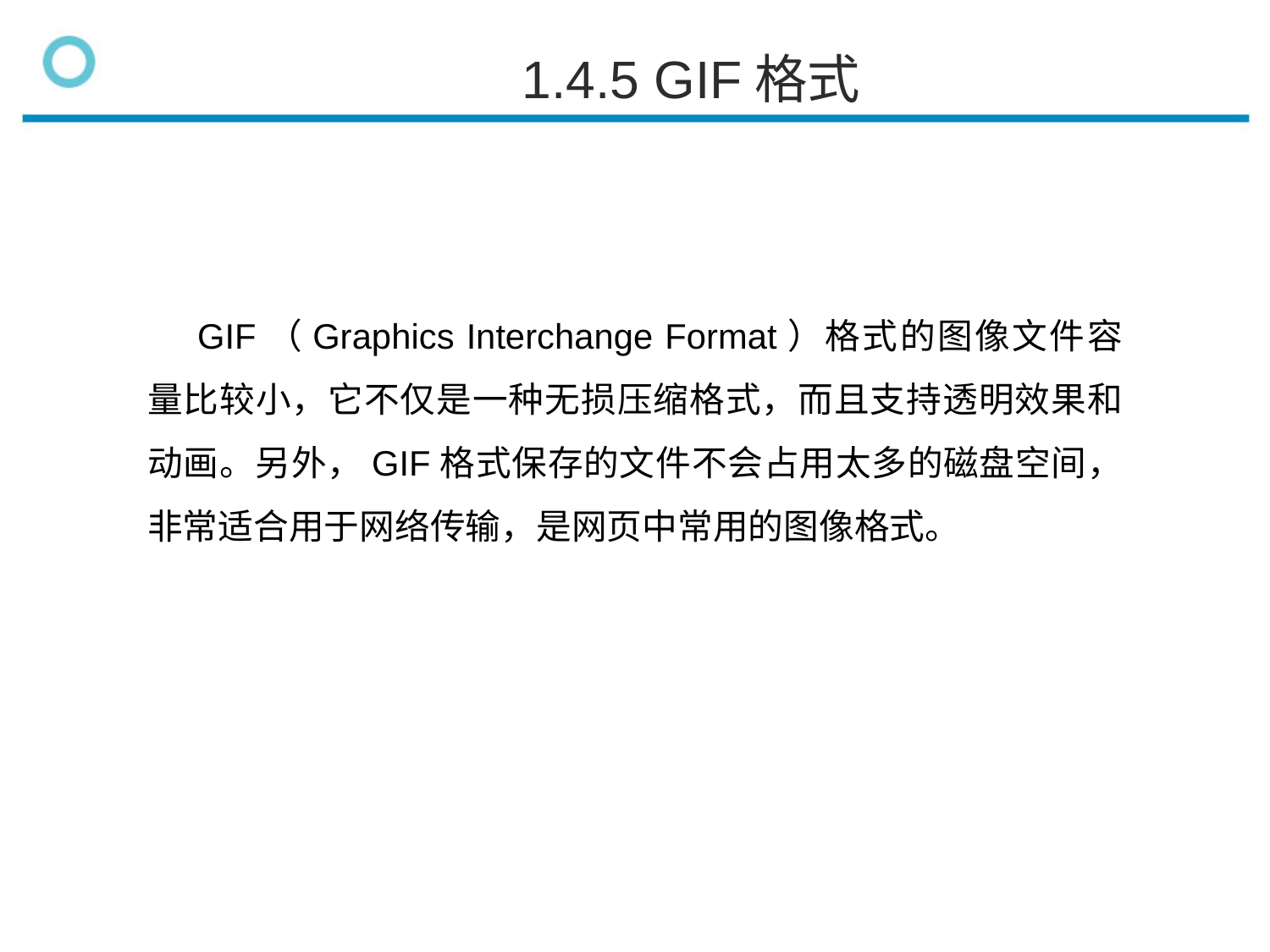

1.4.5 GIF格式

GIF（Graphics Interchange Format）格式的图像文件容量比较小，它不仅是一种无损压缩格式，而且支持透明效果和动画。另外，GIF格式保存的文件不会占用太多的磁盘空间，非常适合用于网络传输，是网页中常用的图像格式。